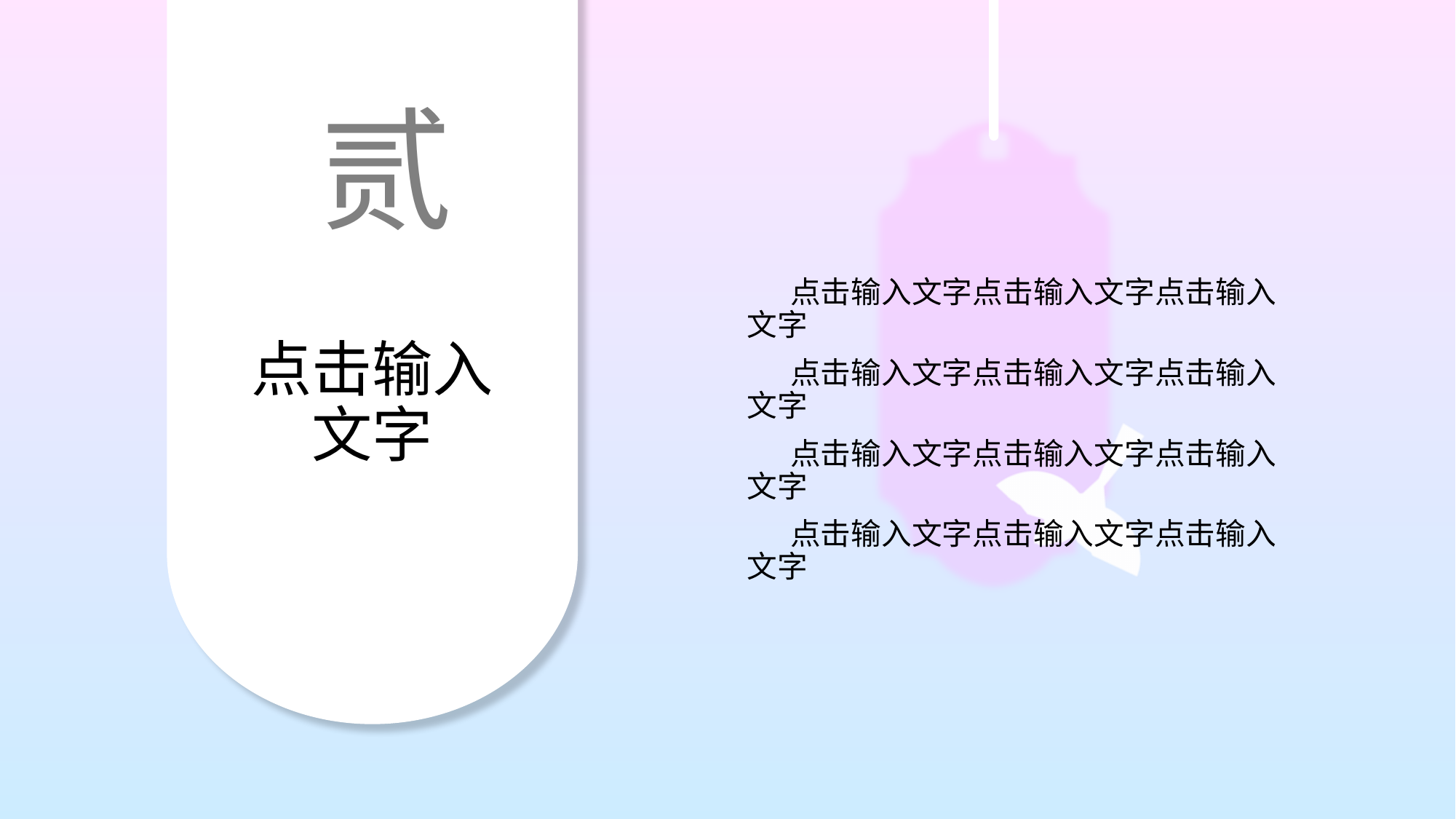

点击输入文字点击输入文字点击输入文字
点击输入文字点击输入文字点击输入文字
点击输入文字点击输入文字点击输入文字
点击输入文字点击输入文字点击输入文字

点击输入文字